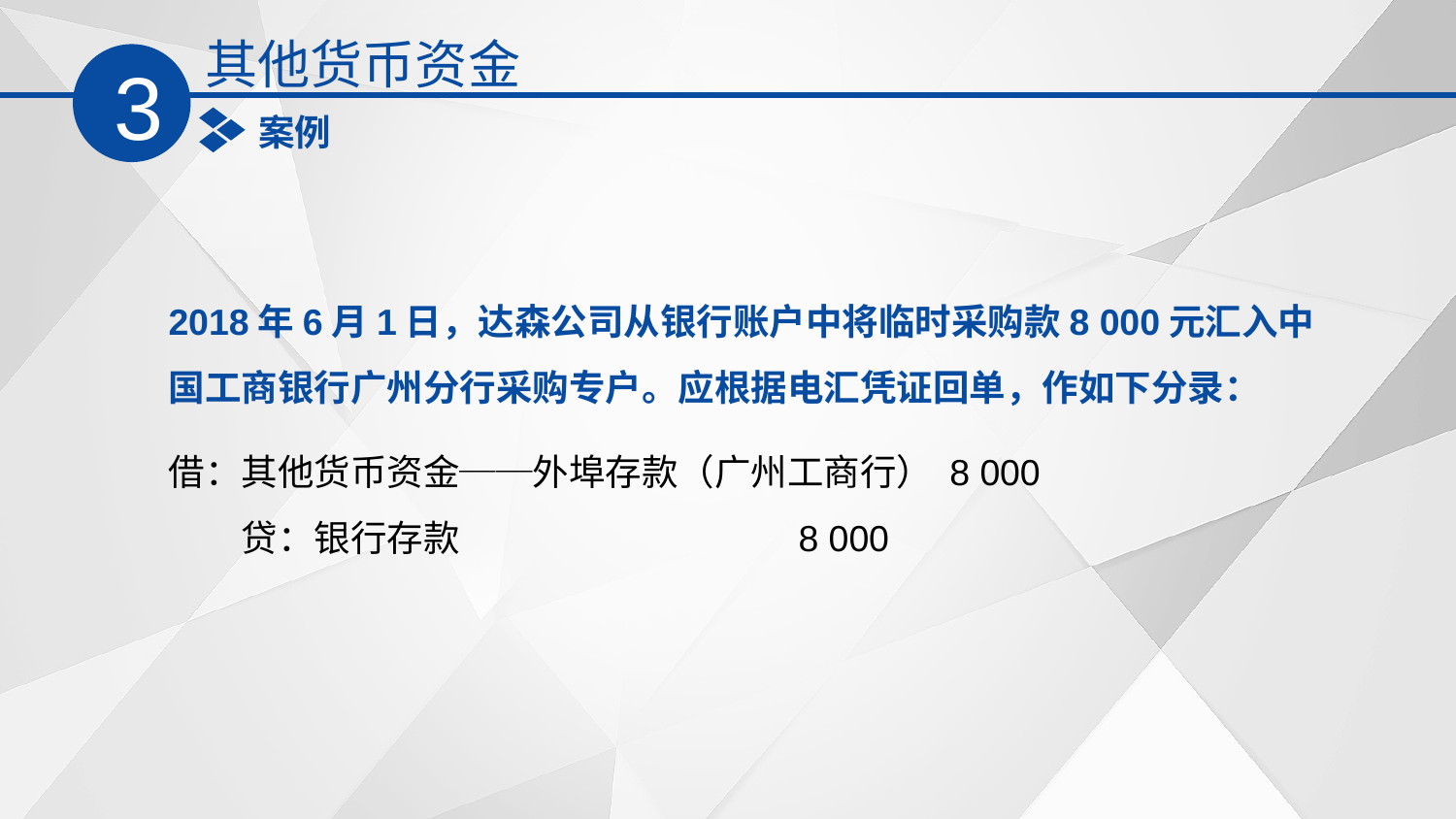

其他货币资金
3

案例

2018年6月1日，达森公司从银行账户中将临时采购款8 000元汇入中国工商银行广州分行采购专户。应根据电汇凭证回单，作如下分录：
借：其他货币资金──外埠存款（广州工商行） 8 000
　　贷：银行存款                                        8 000